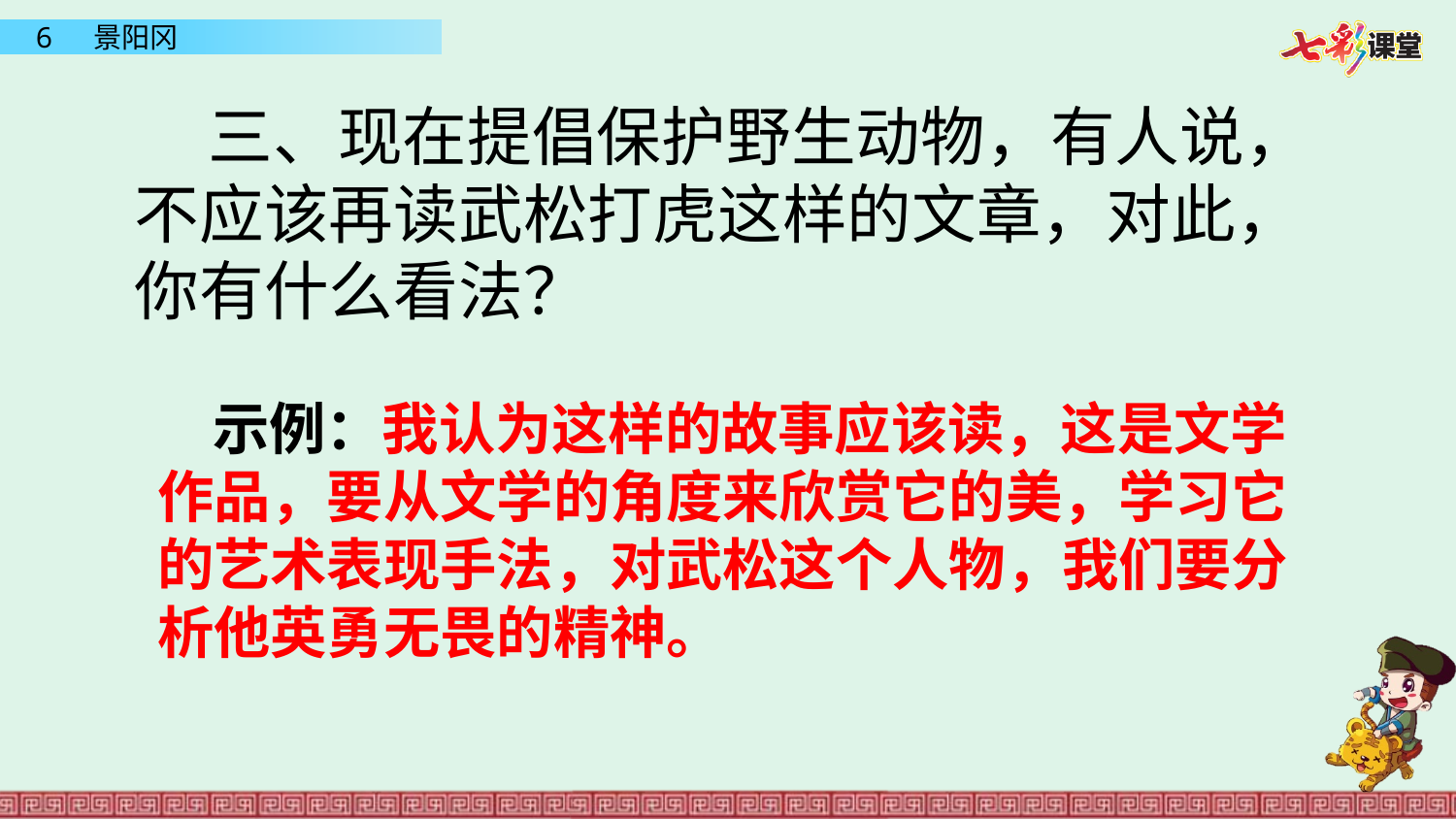

三、现在提倡保护野生动物，有人说，不应该再读武松打虎这样的文章，对此，你有什么看法？
    示例：我认为这样的故事应该读，这是文学作品，要从文学的角度来欣赏它的美，学习它的艺术表现手法，对武松这个人物，我们要分析他英勇无畏的精神。